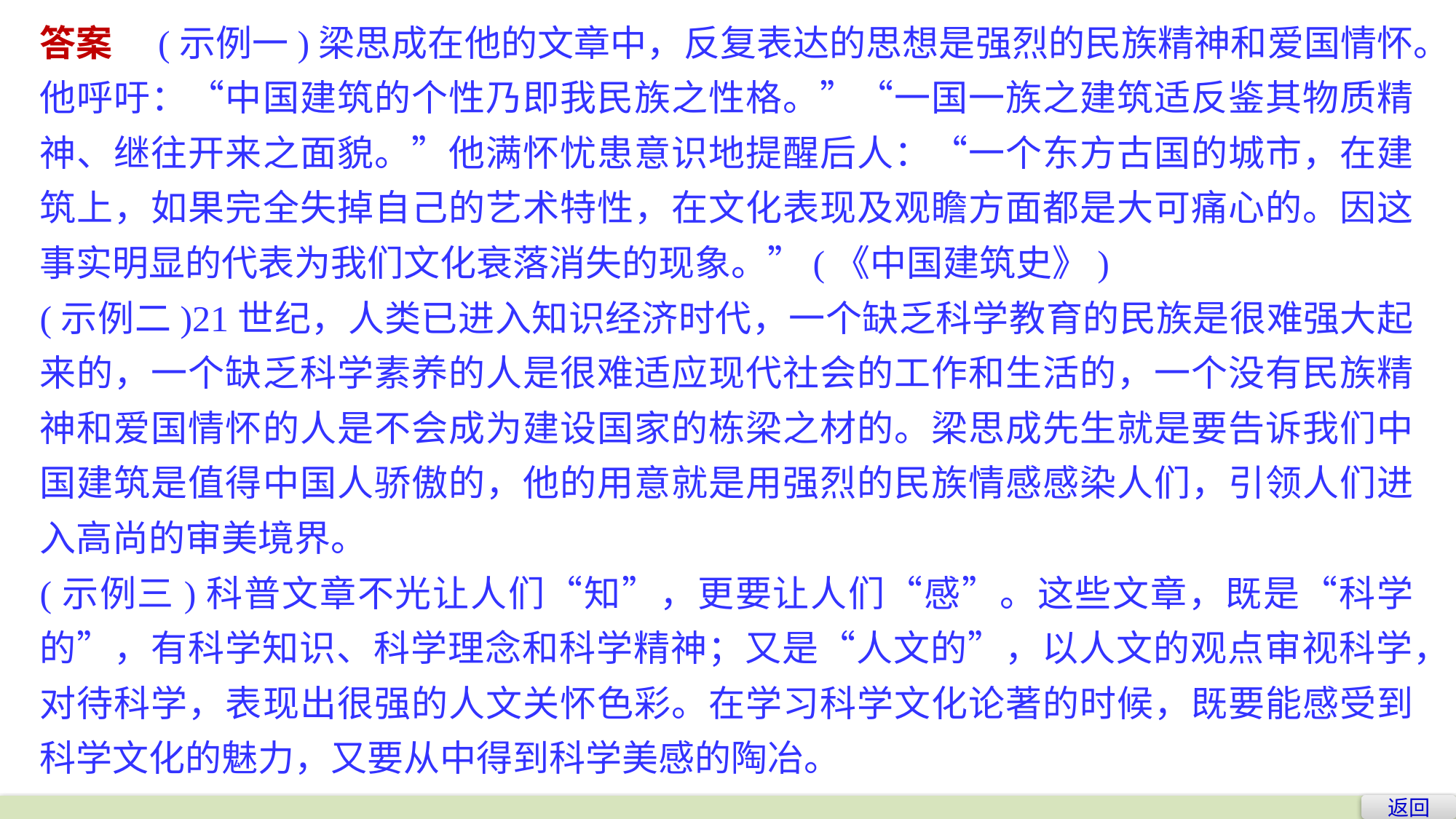

答案　(示例一)梁思成在他的文章中，反复表达的思想是强烈的民族精神和爱国情怀。他呼吁：“中国建筑的个性乃即我民族之性格。”“一国一族之建筑适反鉴其物质精神、继往开来之面貌。”他满怀忧患意识地提醒后人：“一个东方古国的城市，在建筑上，如果完全失掉自己的艺术特性，在文化表现及观瞻方面都是大可痛心的。因这事实明显的代表为我们文化衰落消失的现象。”(《中国建筑史》)
(示例二)21世纪，人类已进入知识经济时代，一个缺乏科学教育的民族是很难强大起来的，一个缺乏科学素养的人是很难适应现代社会的工作和生活的，一个没有民族精神和爱国情怀的人是不会成为建设国家的栋梁之材的。梁思成先生就是要告诉我们中国建筑是值得中国人骄傲的，他的用意就是用强烈的民族情感感染人们，引领人们进入高尚的审美境界。
(示例三)科普文章不光让人们“知”，更要让人们“感”。这些文章，既是“科学的”，有科学知识、科学理念和科学精神；又是“人文的”，以人文的观点审视科学，对待科学，表现出很强的人文关怀色彩。在学习科学文化论著的时候，既要能感受到科学文化的魅力，又要从中得到科学美感的陶冶。
返回